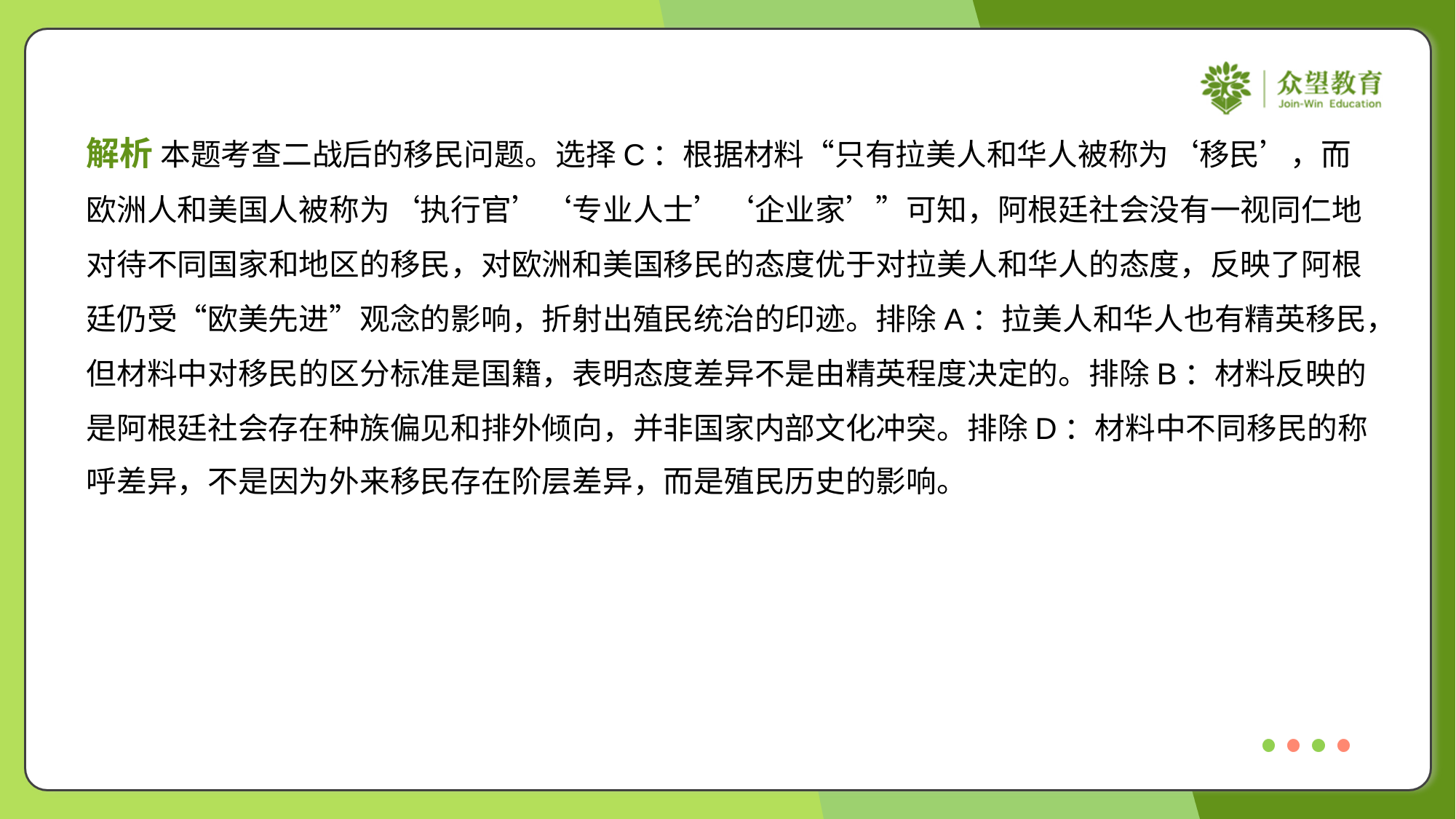

解析 本题考查二战后的移民问题。选择C：根据材料“只有拉美人和华人被称为‘移民’，而
欧洲人和美国人被称为‘执行官’‘专业人士’‘企业家’”可知，阿根廷社会没有一视同仁地
对待不同国家和地区的移民，对欧洲和美国移民的态度优于对拉美人和华人的态度，反映了阿根
廷仍受“欧美先进”观念的影响，折射出殖民统治的印迹。排除A：拉美人和华人也有精英移民，
但材料中对移民的区分标准是国籍，表明态度差异不是由精英程度决定的。排除B：材料反映的
是阿根廷社会存在种族偏见和排外倾向，并非国家内部文化冲突。排除D：材料中不同移民的称
呼差异，不是因为外来移民存在阶层差异，而是殖民历史的影响。